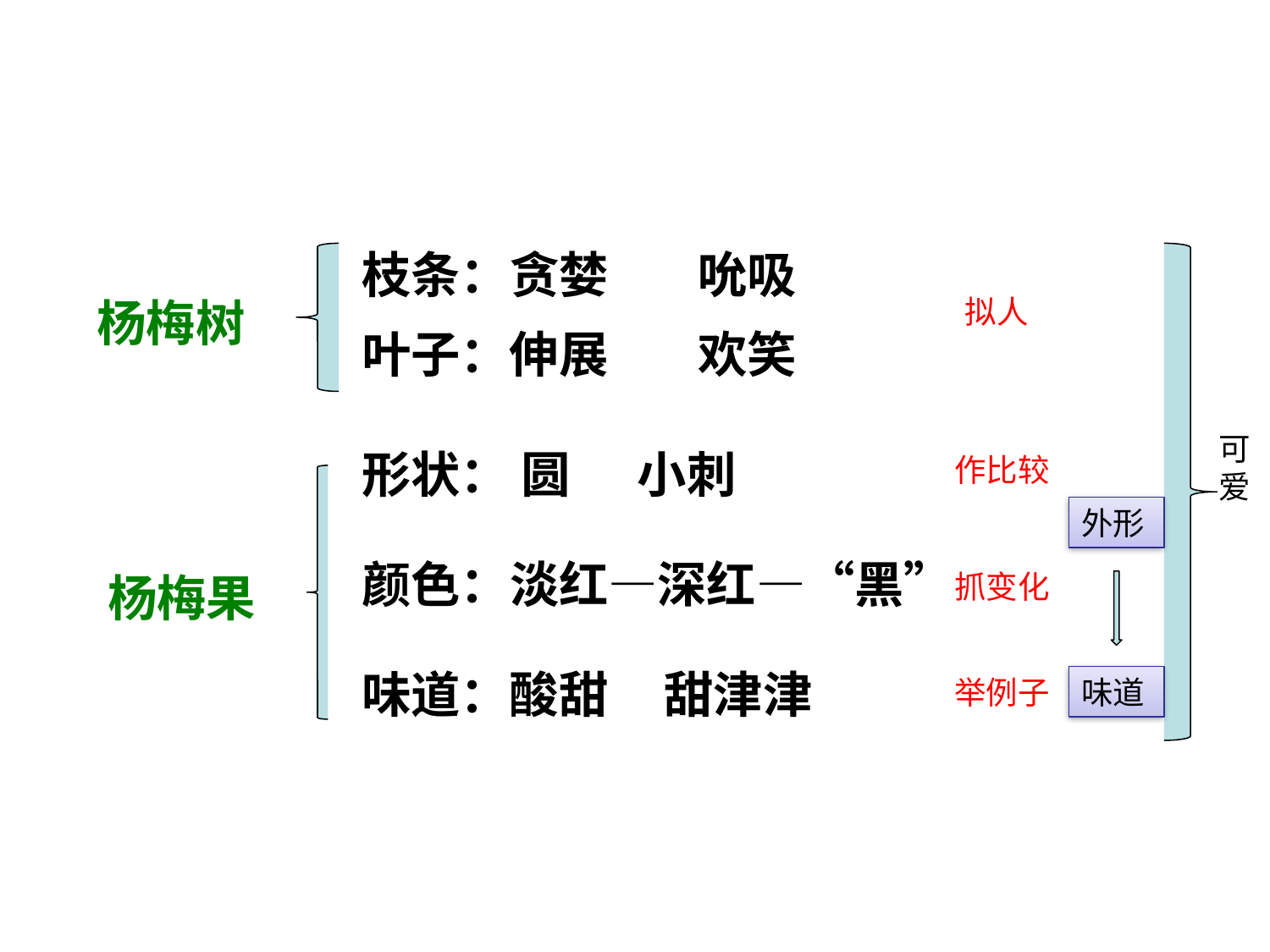

枝条：贪婪        吮吸

杨梅树
拟人
叶子：伸展        欢笑
可爱
形状： 圆      小刺
作比较

外形
颜色：淡红—深红—“黑”
杨梅果
抓变化

味道：酸甜     甜津津
举例子
味道